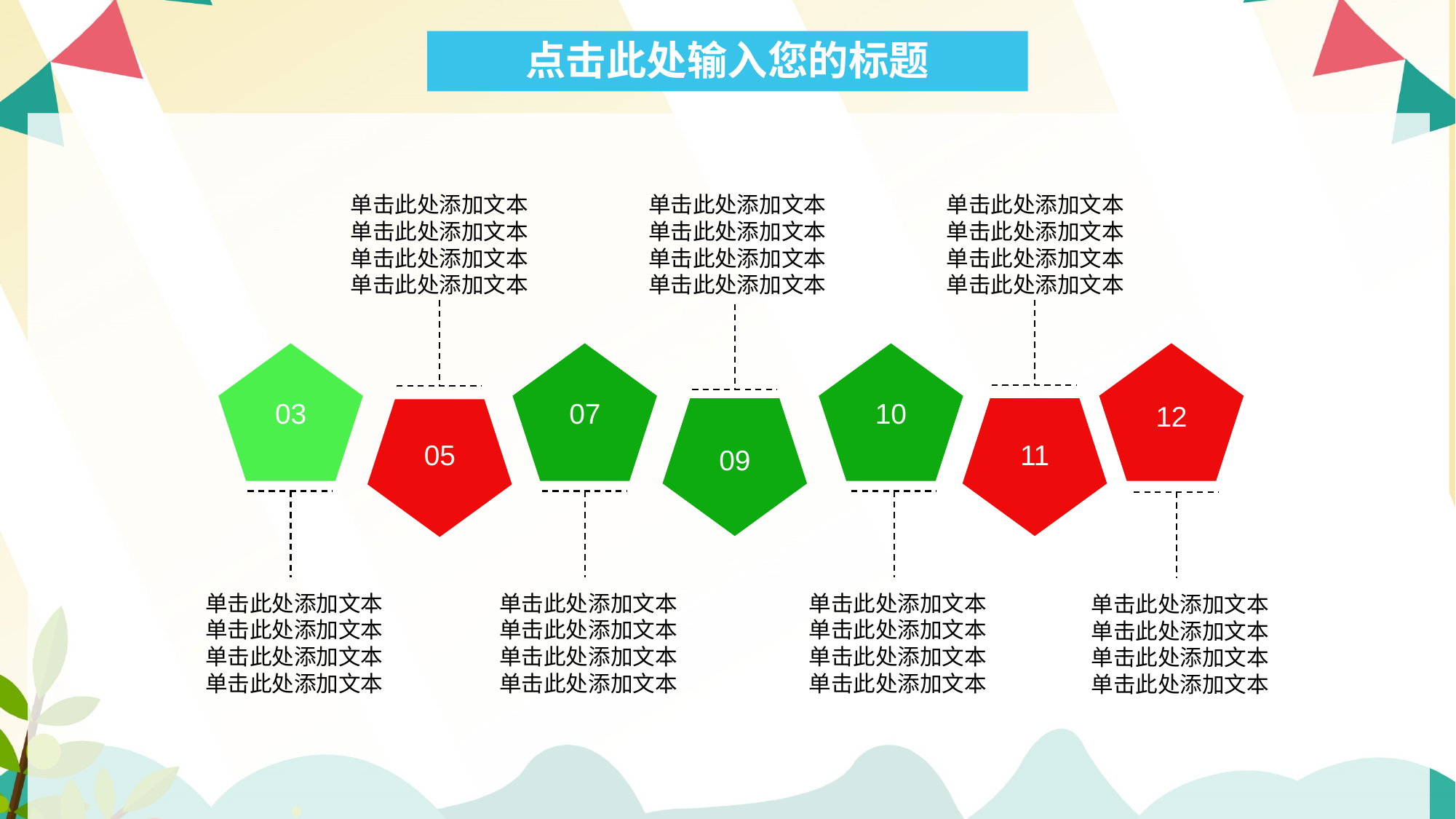

点击此处输入您的标题

单击此处添加文本
单击此处添加文本
单击此处添加文本
单击此处添加文本
单击此处添加文本
单击此处添加文本
单击此处添加文本
单击此处添加文本
单击此处添加文本
单击此处添加文本
单击此处添加文本
单击此处添加文本

07

12

03

10

11

09

05
单击此处添加文本
单击此处添加文本
单击此处添加文本
单击此处添加文本
单击此处添加文本
单击此处添加文本
单击此处添加文本
单击此处添加文本
单击此处添加文本
单击此处添加文本
单击此处添加文本
单击此处添加文本
单击此处添加文本
单击此处添加文本
单击此处添加文本
单击此处添加文本